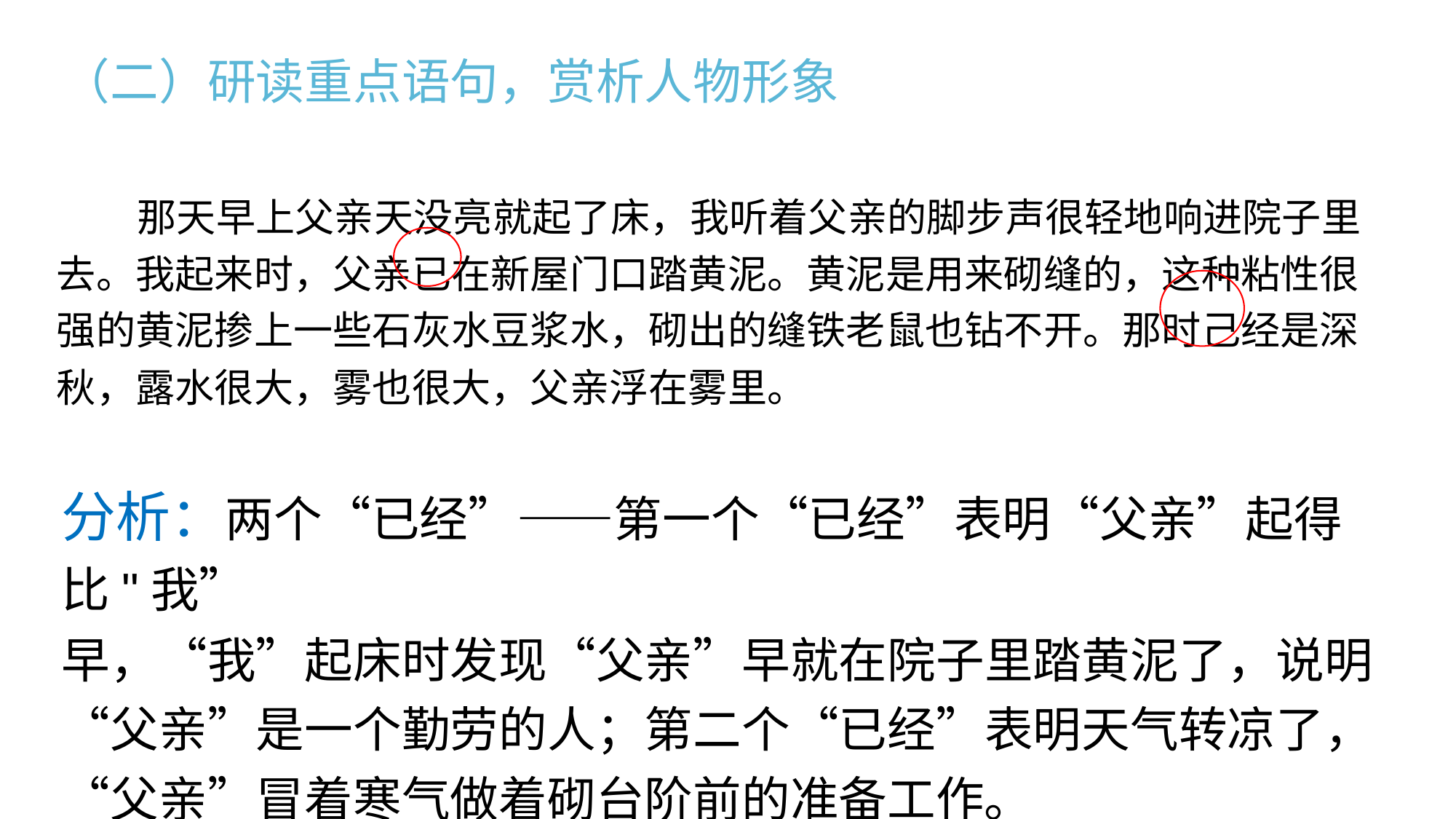

（二）研读重点语句，赏析人物形象
        那天早上父亲天没亮就起了床，我听着父亲的脚步声很轻地响进院子里去。我起来时，父亲已在新屋门口踏黄泥。黄泥是用来砌缝的，这种粘性很强的黄泥掺上一些石灰水豆浆水，砌出的缝铁老鼠也钻不开。那时己经是深秋，露水很大，雾也很大，父亲浮在雾里。

分析：两个“已经”——第一个“已经”表明“父亲”起得比"我”
早，“我”起床时发现“父亲”早就在院子里踏黄泥了，说明“父亲”是一个勤劳的人；第二个“已经”表明天气转凉了，“父亲”冒着寒气做着砌台阶前的准备工作。